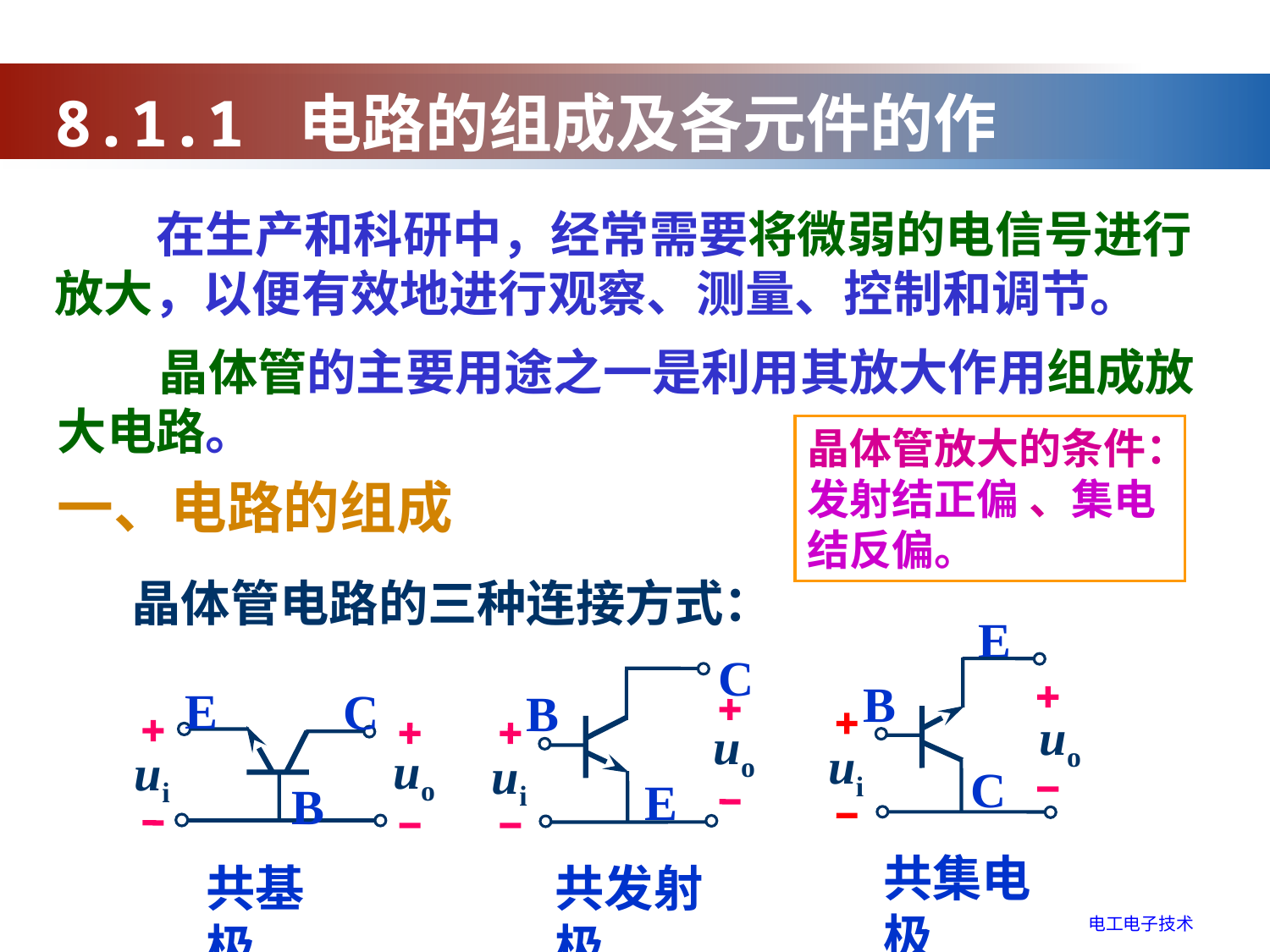

8.1.1 电路的组成及各元件的作用
        在生产和科研中，经常需要将微弱的电信号进行放大，以便有效地进行观察、测量、控制和调节。
        晶体管的主要用途之一是利用其放大作用组成放大电路。
晶体管放大的条件：发射结正偏 、集电结反偏。
一、电路的组成
晶体管电路的三种连接方式：
E

B

uo

ui

C

C

B

uo

ui

E

E
C

uo
ui
B
共集电极
共基极
共发射极
电工电子技术